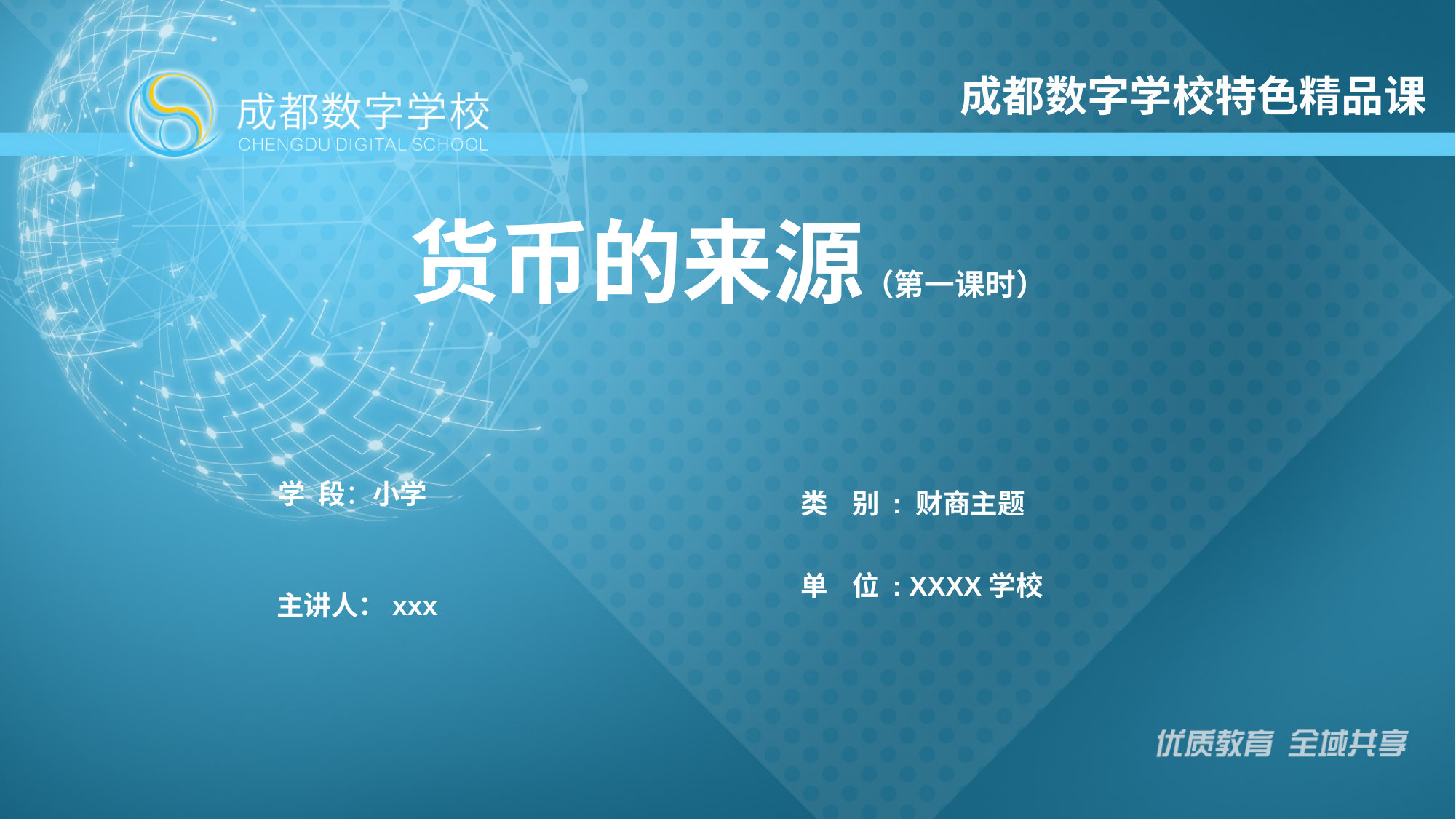

成都数字学校特色精品课
货币的来源（第一课时）
学  段：小学

类    别 : 财商主题
单    位 : XXXX学校
主讲人：xxx